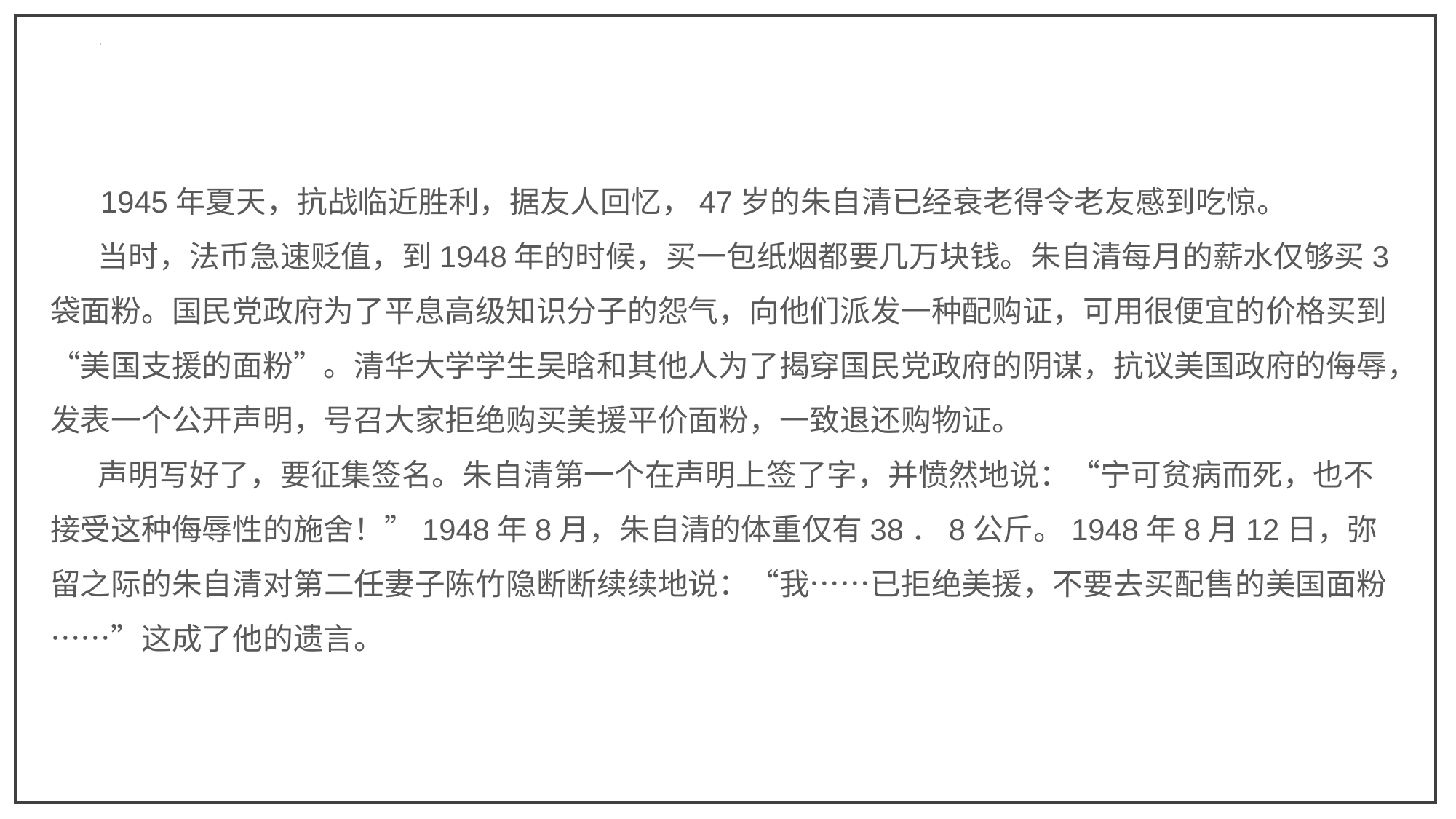

1945年夏天，抗战临近胜利，据友人回忆，47岁的朱自清已经衰老得令老友感到吃惊。
      当时，法币急速贬值，到1948年的时候，买一包纸烟都要几万块钱。朱自清每月的薪水仅够买3袋面粉。国民党政府为了平息高级知识分子的怨气，向他们派发一种配购证，可用很便宜的价格买到“美国支援的面粉”。清华大学学生吴晗和其他人为了揭穿国民党政府的阴谋，抗议美国政府的侮辱，发表一个公开声明，号召大家拒绝购买美援平价面粉，一致退还购物证。
      声明写好了，要征集签名。朱自清第一个在声明上签了字，并愤然地说：“宁可贫病而死，也不接受这种侮辱性的施舍！”1948年8月，朱自清的体重仅有38．8公斤。1948年8月12日，弥留之际的朱自清对第二任妻子陈竹隐断断续续地说：“我……已拒绝美援，不要去买配售的美国面粉……”这成了他的遗言。